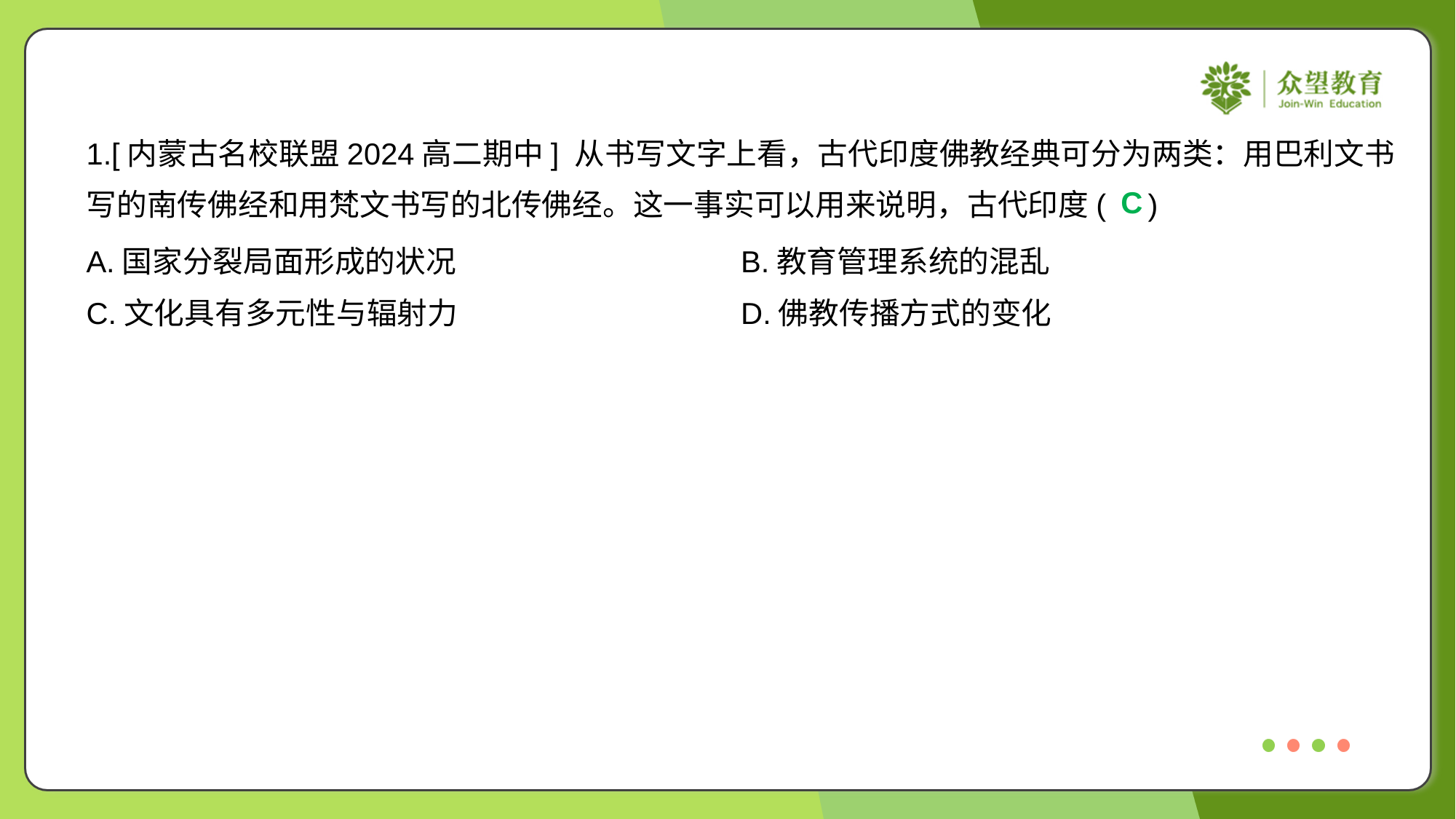

1.[内蒙古名校联盟2024高二期中] 从书写文字上看，古代印度佛教经典可分为两类：用巴利文书
写的南传佛经和用梵文书写的北传佛经。这一事实可以用来说明，古代印度(     )
C
A.国家分裂局面形成的状况	B.教育管理系统的混乱
C.文化具有多元性与辐射力	D.佛教传播方式的变化